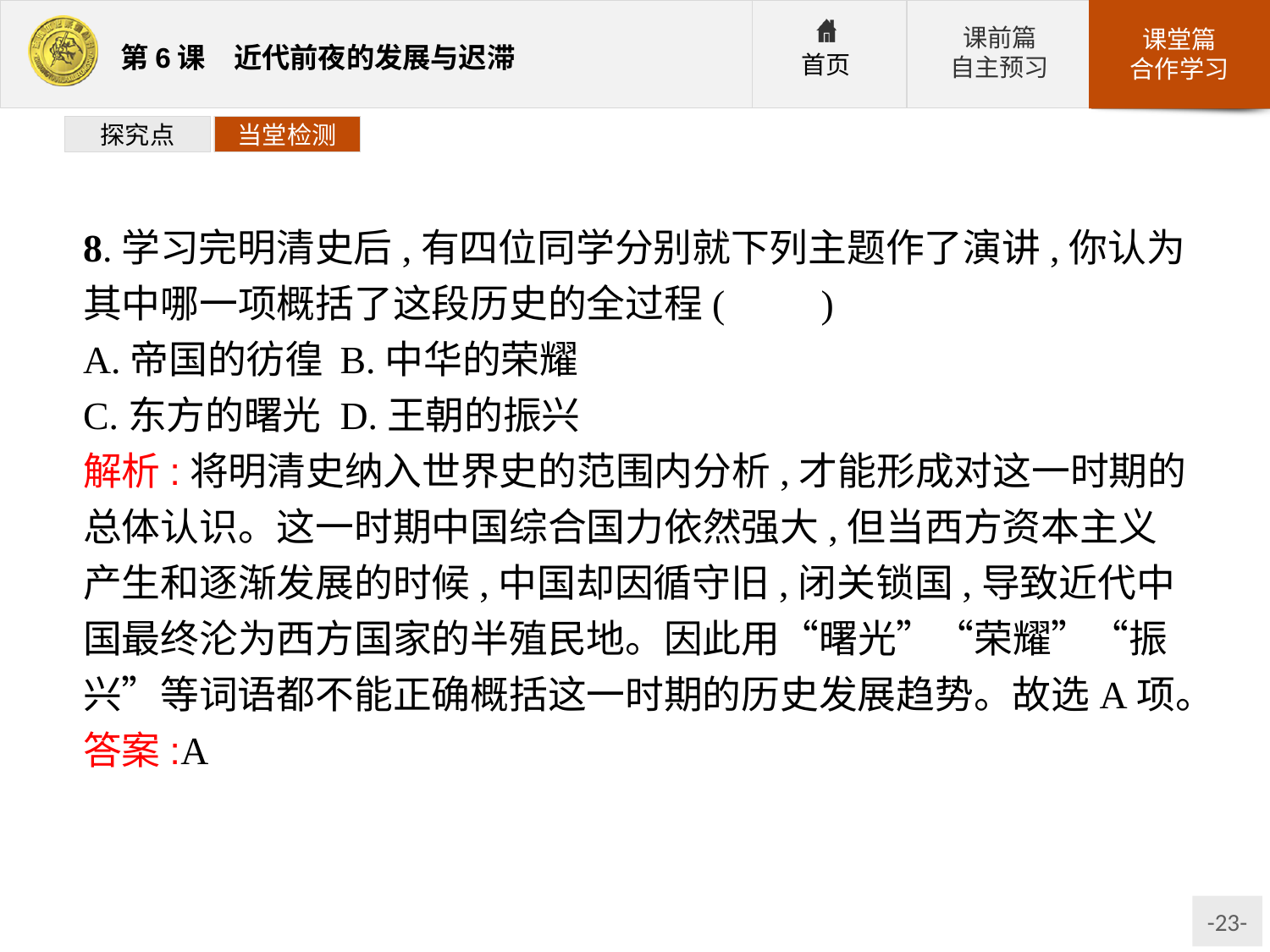

探究点
当堂检测
8.学习完明清史后,有四位同学分别就下列主题作了演讲,你认为其中哪一项概括了这段历史的全过程(　　)
A.帝国的彷徨	B.中华的荣耀
C.东方的曙光	D.王朝的振兴
解析:将明清史纳入世界史的范围内分析,才能形成对这一时期的总体认识。这一时期中国综合国力依然强大,但当西方资本主义产生和逐渐发展的时候,中国却因循守旧,闭关锁国,导致近代中国最终沦为西方国家的半殖民地。因此用“曙光”“荣耀”“振兴”等词语都不能正确概括这一时期的历史发展趋势。故选A项。
答案:A